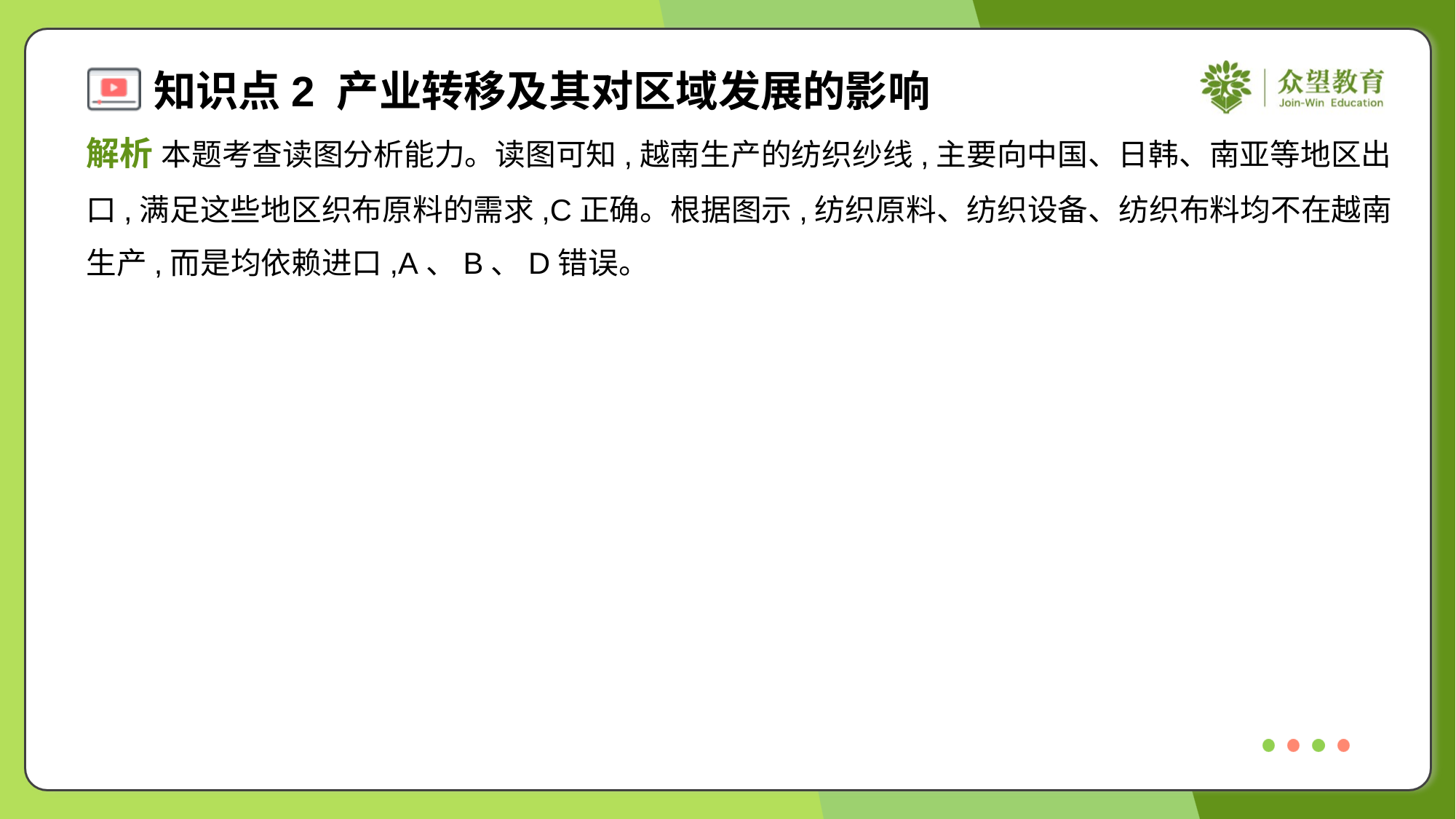

解析 本题考查读图分析能力。读图可知,越南生产的纺织纱线,主要向中国、日韩、南亚等地区出
口,满足这些地区织布原料的需求,C正确。根据图示,纺织原料、纺织设备、纺织布料均不在越南
生产,而是均依赖进口,A、B、D错误。